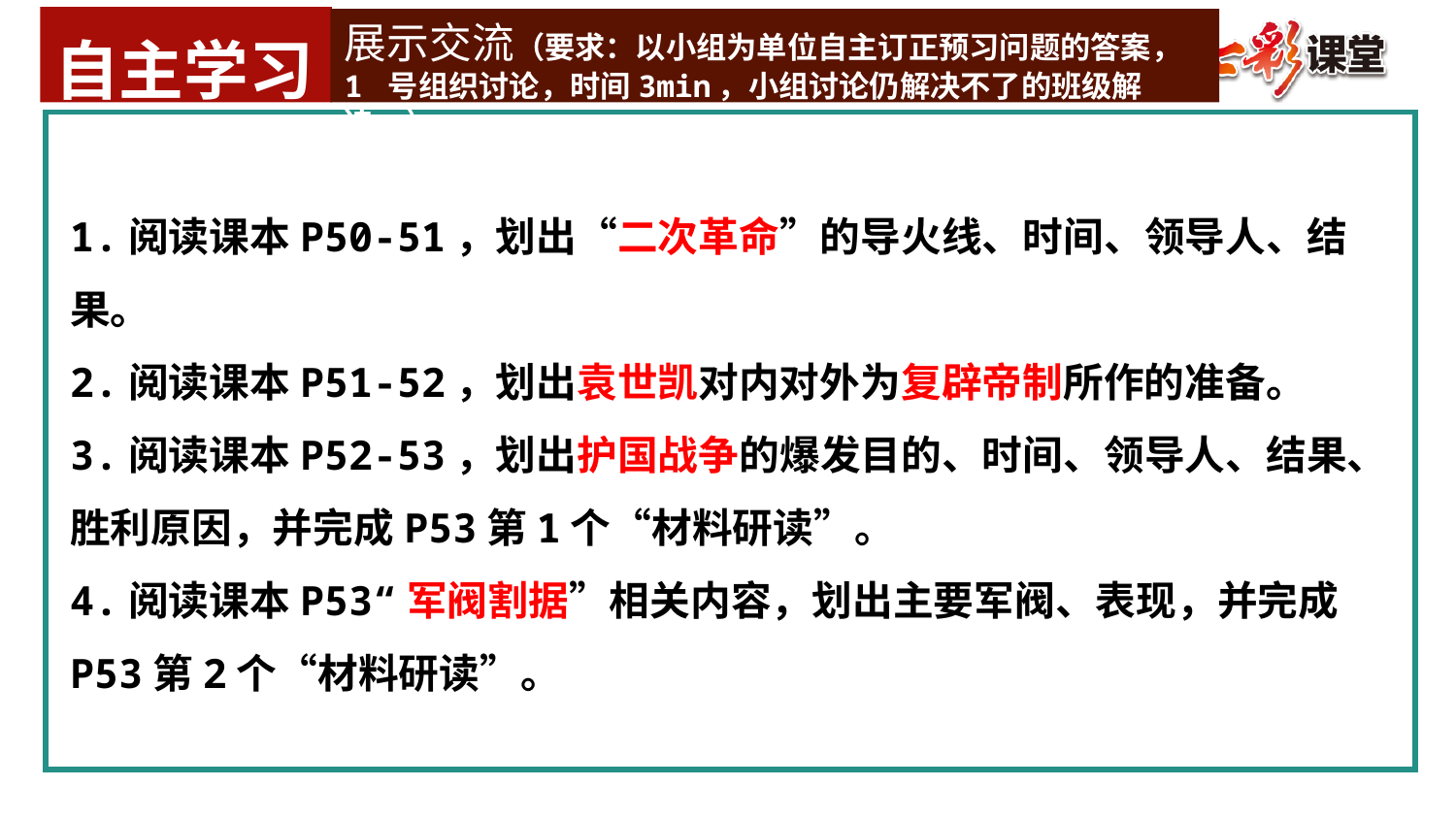

自主学习
展示交流（要求：以小组为单位自主订正预习问题的答案，1 号组织讨论，时间3min，小组讨论仍解决不了的班级解决。）
1.阅读课本P50-51，划出“二次革命”的导火线、时间、领导人、结果。
2.阅读课本P51-52，划出袁世凯对内对外为复辟帝制所作的准备。
3.阅读课本P52-53，划出护国战争的爆发目的、时间、领导人、结果、胜利原因，并完成P53第1个“材料研读”。
4.阅读课本P53“军阀割据”相关内容，划出主要军阀、表现，并完成P53第2个“材料研读”。